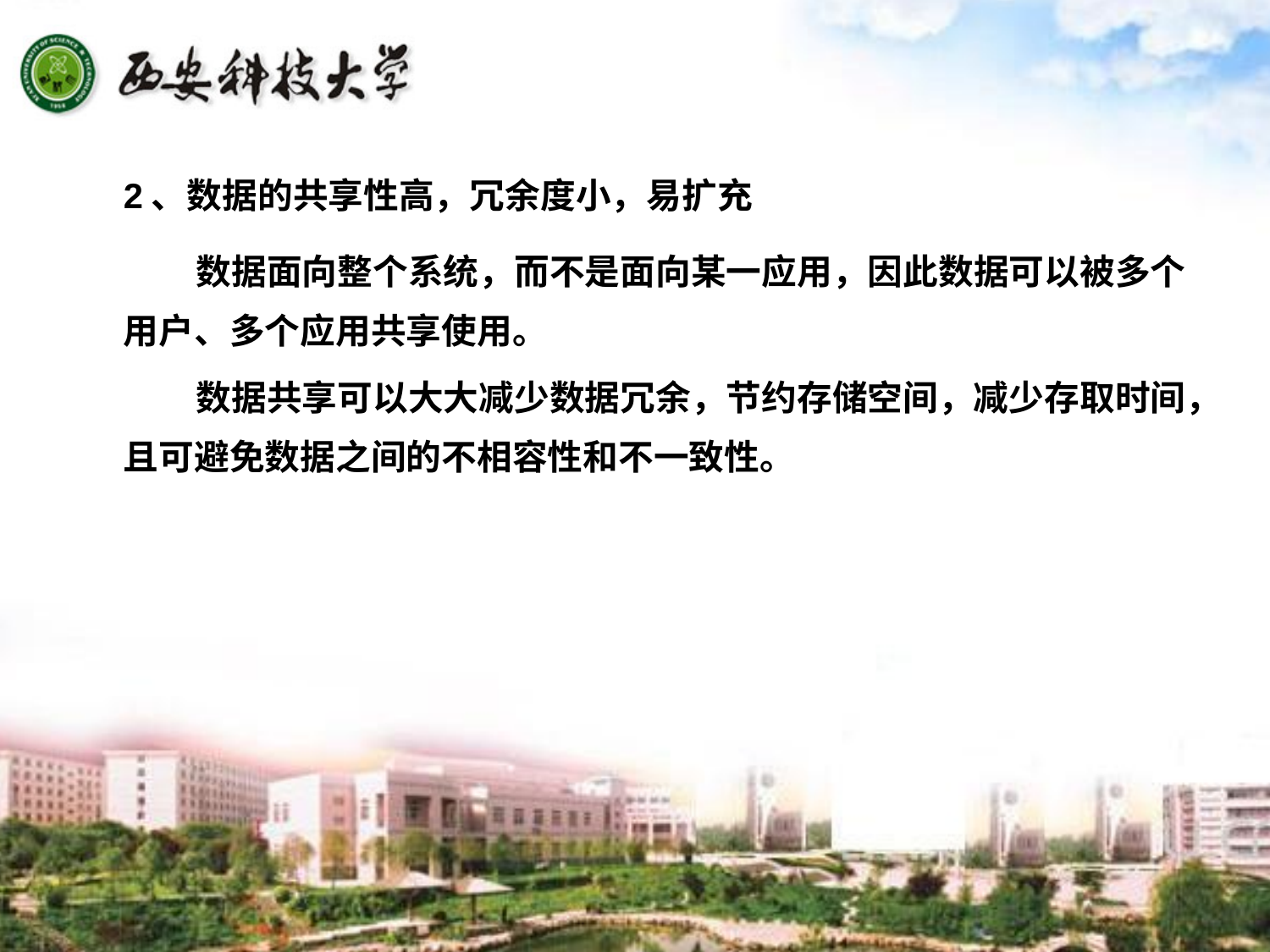

2、数据的共享性高，冗余度小，易扩充
        数据面向整个系统，而不是面向某一应用，因此数据可以被多个用户、多个应用共享使用。
        数据共享可以大大减少数据冗余，节约存储空间，减少存取时间，且可避免数据之间的不相容性和不一致性。